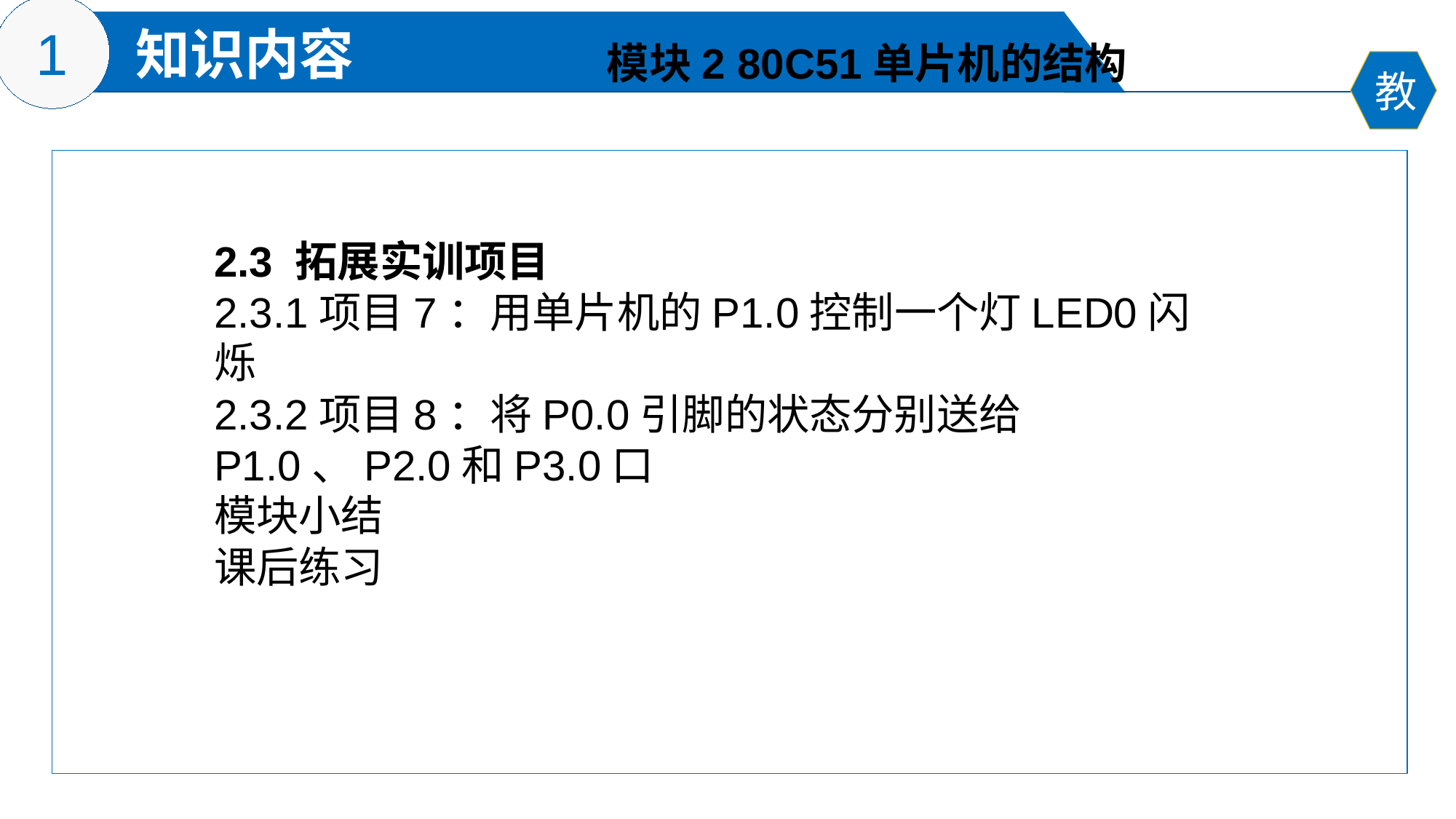

模块2 80C51单片机的结构
2.3 拓展实训项目
2.3.1项目7：用单片机的P1.0控制一个灯LED0闪烁
2.3.2项目8：将P0.0引脚的状态分别送给P1.0、P2.0和P3.0口
模块小结
课后练习